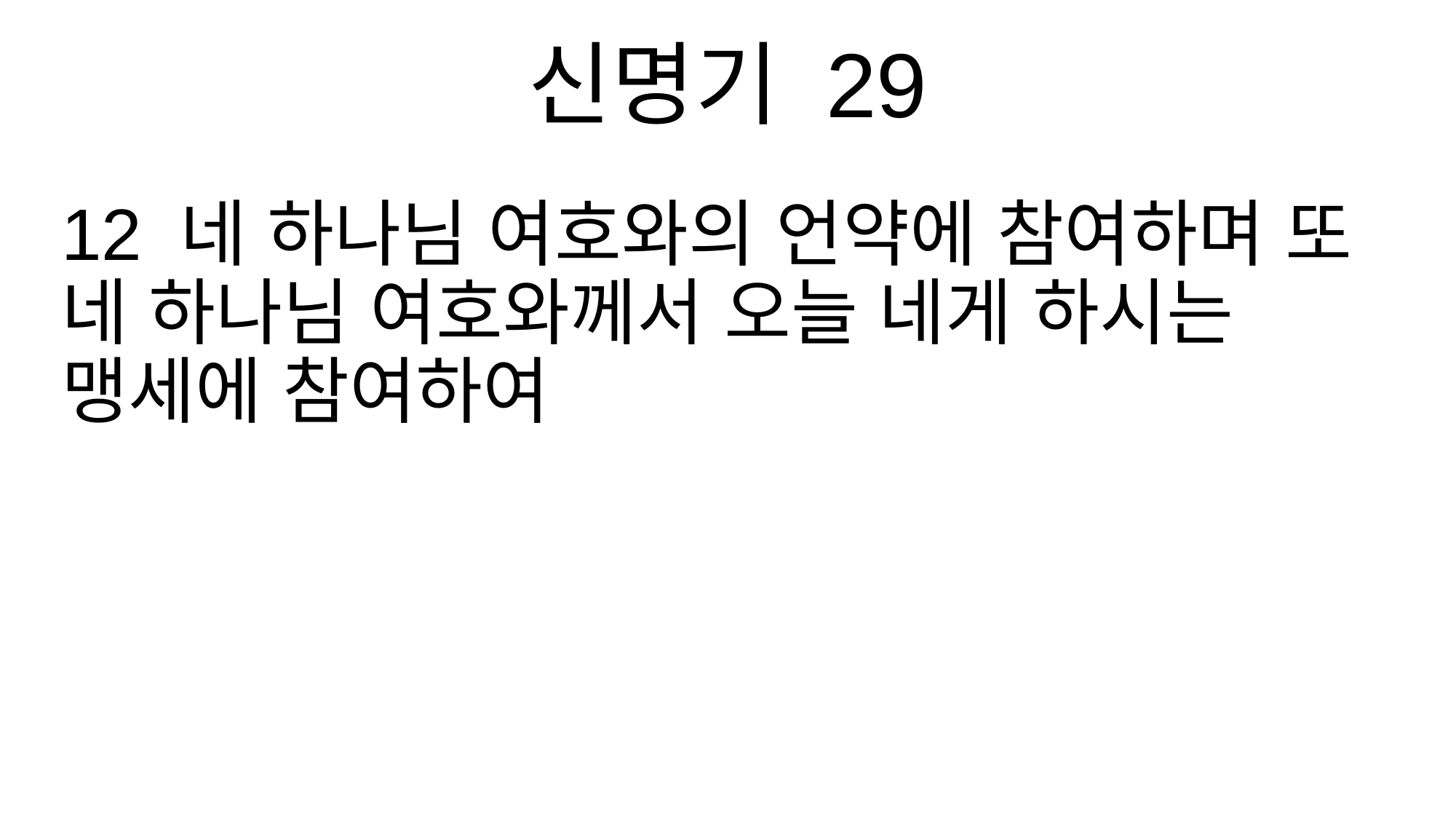

신명기 29
12 네 하나님 여호와의 언약에 참여하며 또 네 하나님 여호와께서 오늘 네게 하시는 맹세에 참여하여